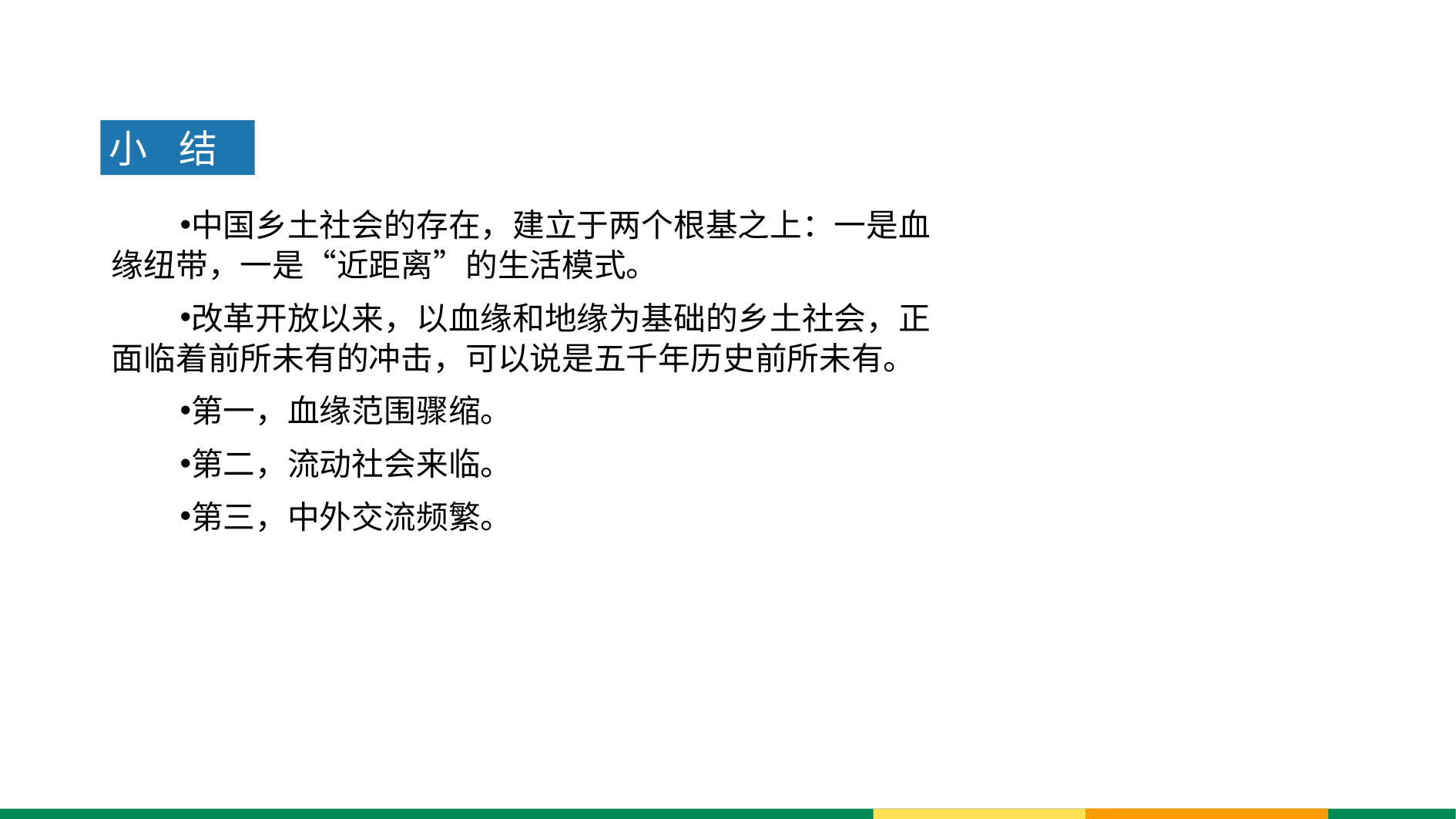

小  结
中国乡土社会的存在，建立于两个根基之上：一是血缘纽带，一是“近距离”的生活模式。
改革开放以来，以血缘和地缘为基础的乡土社会，正面临着前所未有的冲击，可以说是五千年历史前所未有。
第一，血缘范围骤缩。
第二，流动社会来临。
第三，中外交流频繁。